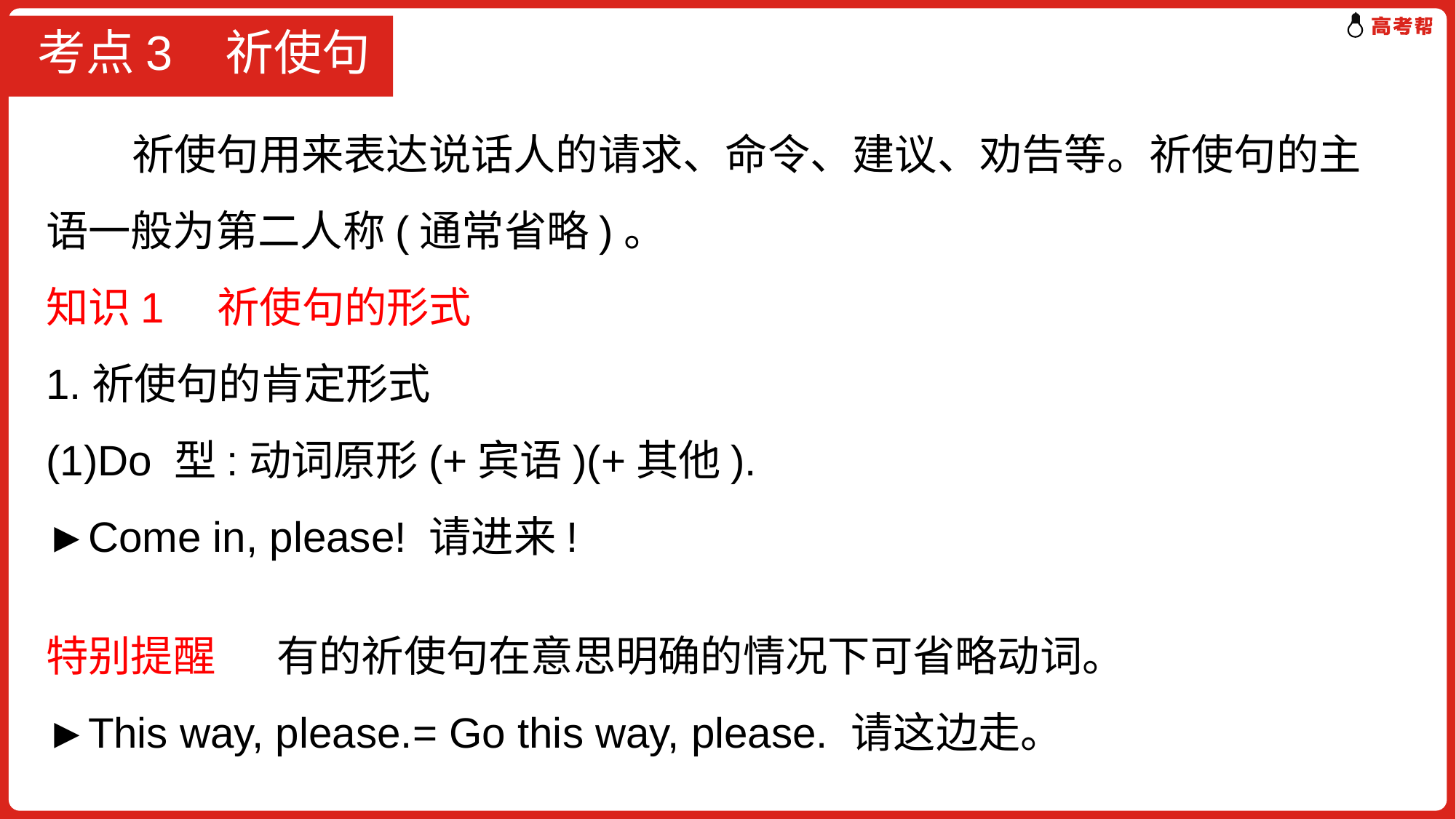

# 考点3   祈使句
        祈使句用来表达说话人的请求、命令、建议、劝告等。祈使句的主语一般为第二人称(通常省略)。
知识1　祈使句的形式
1.祈使句的肯定形式
(1)Do 型:动词原形(+宾语)(+其他).
►Come in, please! 请进来!

特别提醒　  有的祈使句在意思明确的情况下可省略动词。
►This way, please.= Go this way, please. 请这边走。